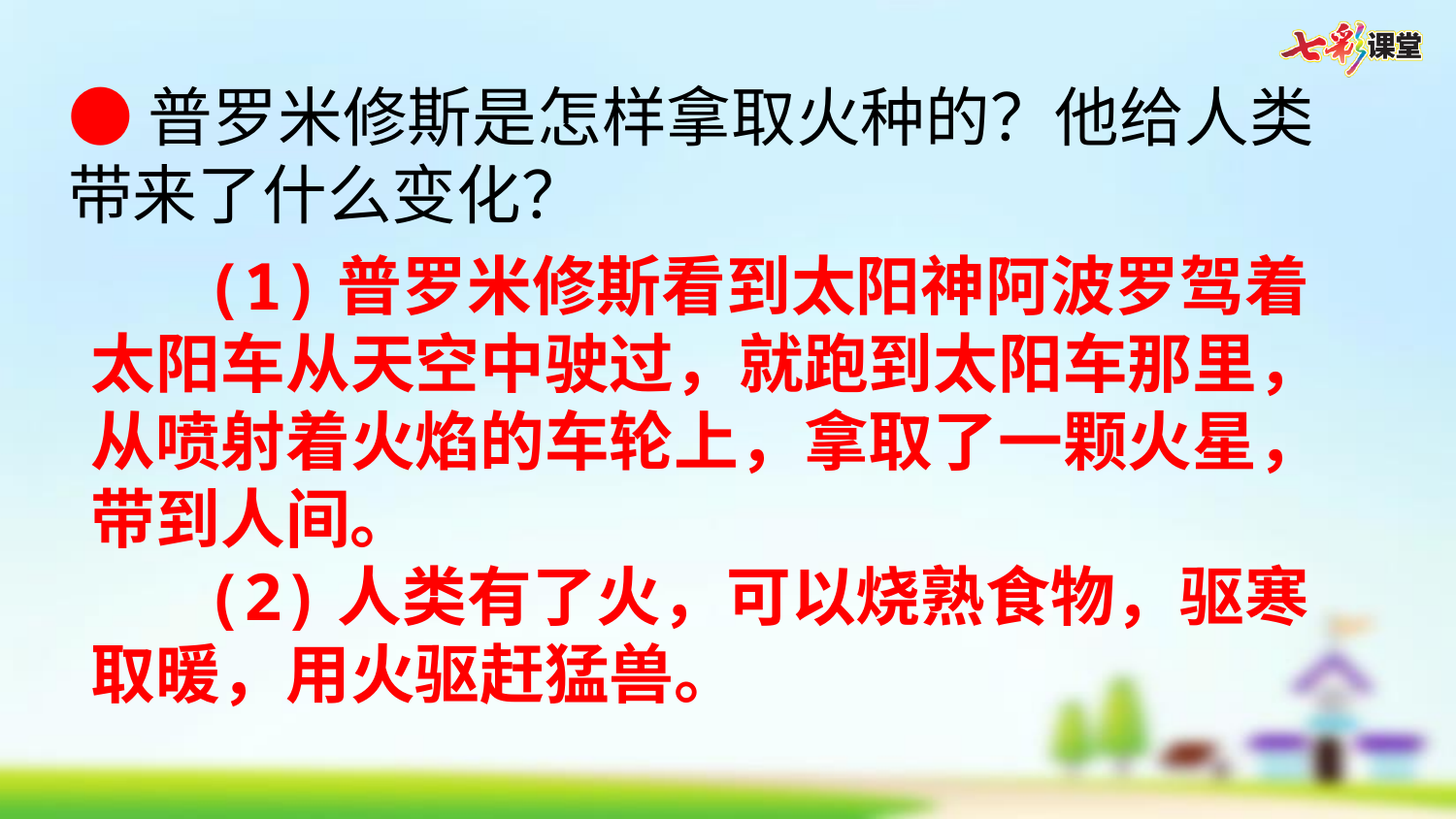

●普罗米修斯是怎样拿取火种的？他给人类带来了什么变化？
(1)普罗米修斯看到太阳神阿波罗驾着太阳车从天空中驶过，就跑到太阳车那里，从喷射着火焰的车轮上，拿取了一颗火星，带到人间。
(2)人类有了火，可以烧熟食物，驱寒取暖，用火驱赶猛兽。